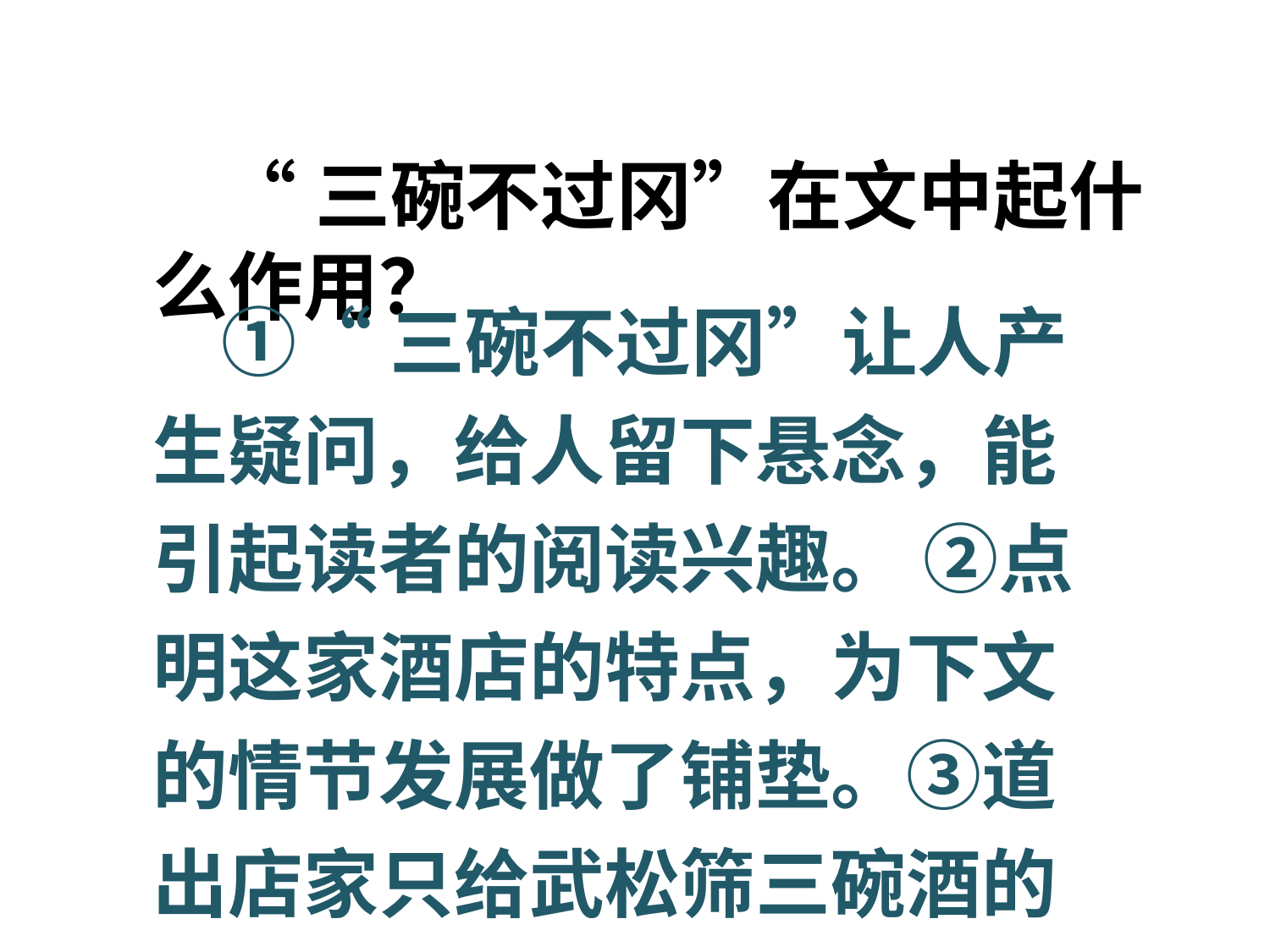

“三碗不过冈”在文中起什么作用？
    ①“三碗不过冈”让人产生疑问，给人留下悬念，能引起读者的阅读兴趣。 ②点明这家酒店的特点，为下文的情节发展做了铺垫。③道出店家只给武松筛三碗酒的原因，前后照应。